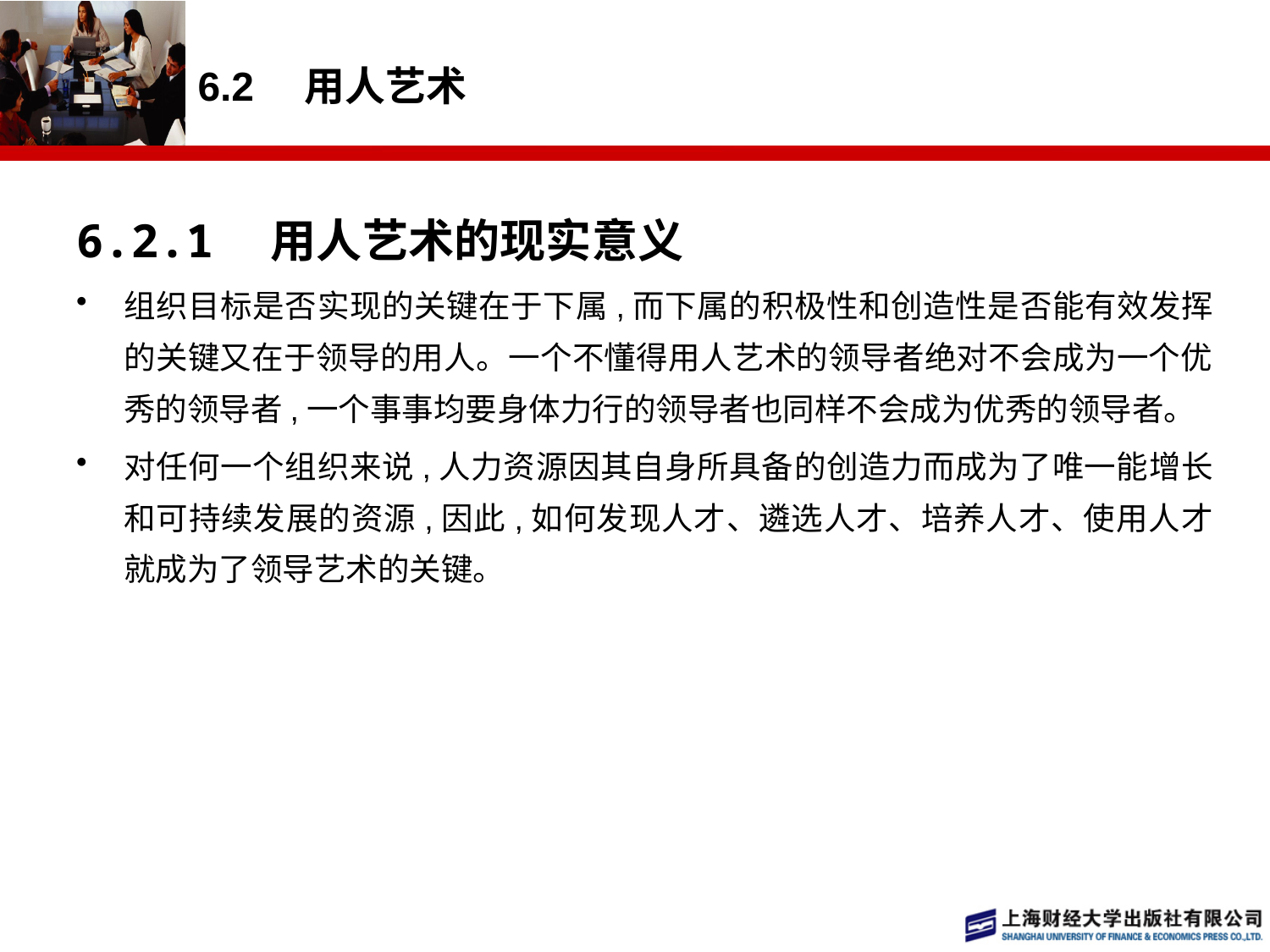

# 6.2　用人艺术
6.2.1　用人艺术的现实意义
组织目标是否实现的关键在于下属,而下属的积极性和创造性是否能有效发挥的关键又在于领导的用人。一个不懂得用人艺术的领导者绝对不会成为一个优秀的领导者,一个事事均要身体力行的领导者也同样不会成为优秀的领导者。
对任何一个组织来说,人力资源因其自身所具备的创造力而成为了唯一能增长和可持续发展的资源,因此,如何发现人才、遴选人才、培养人才、使用人才就成为了领导艺术的关键。